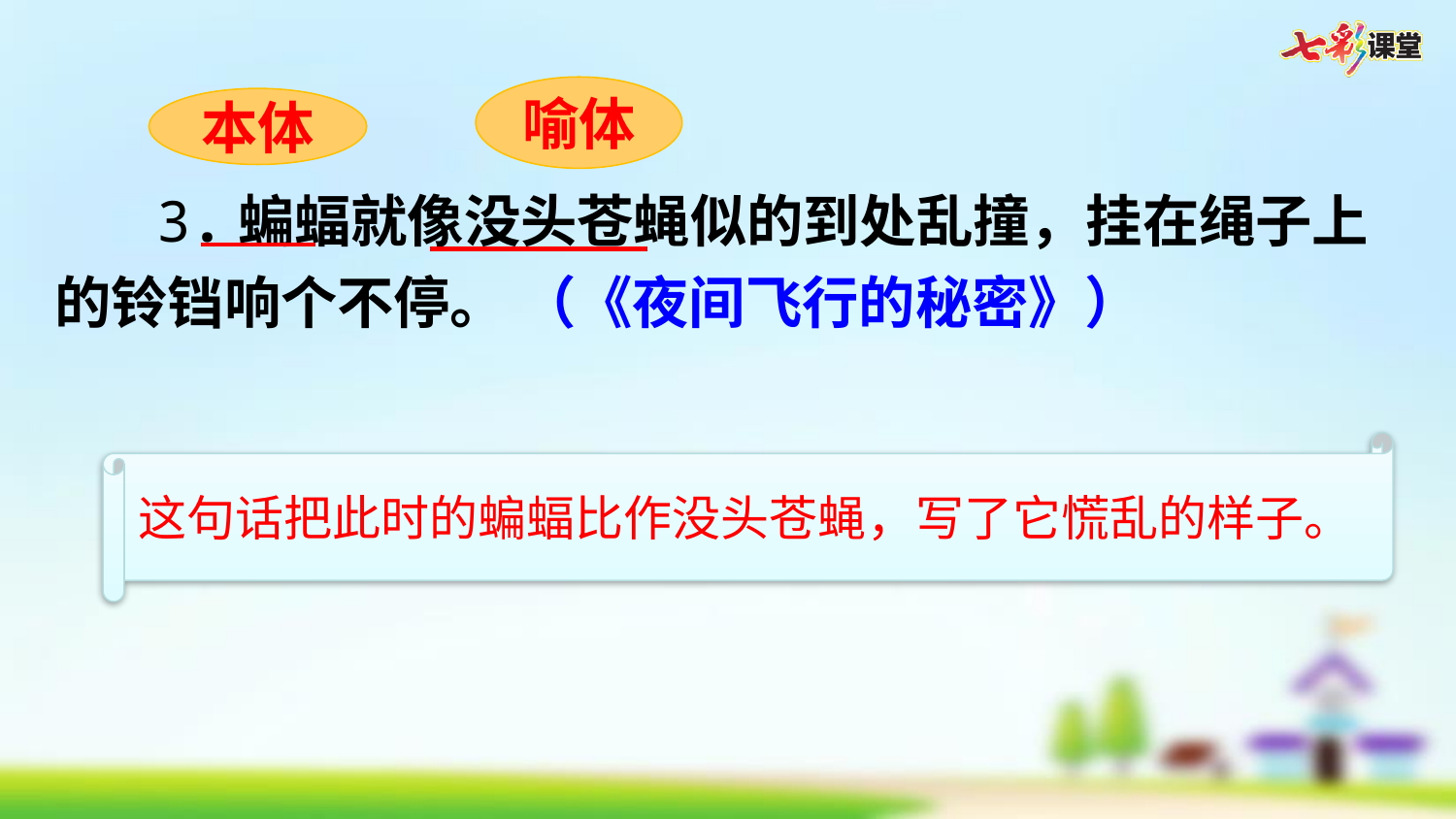

喻体
本体
   3.蝙蝠就像没头苍蝇似的到处乱撞，挂在绳子上的铃铛响个不停。 （《夜间飞行的秘密》）
这句话把此时的蝙蝠比作没头苍蝇，写了它慌乱的样子。